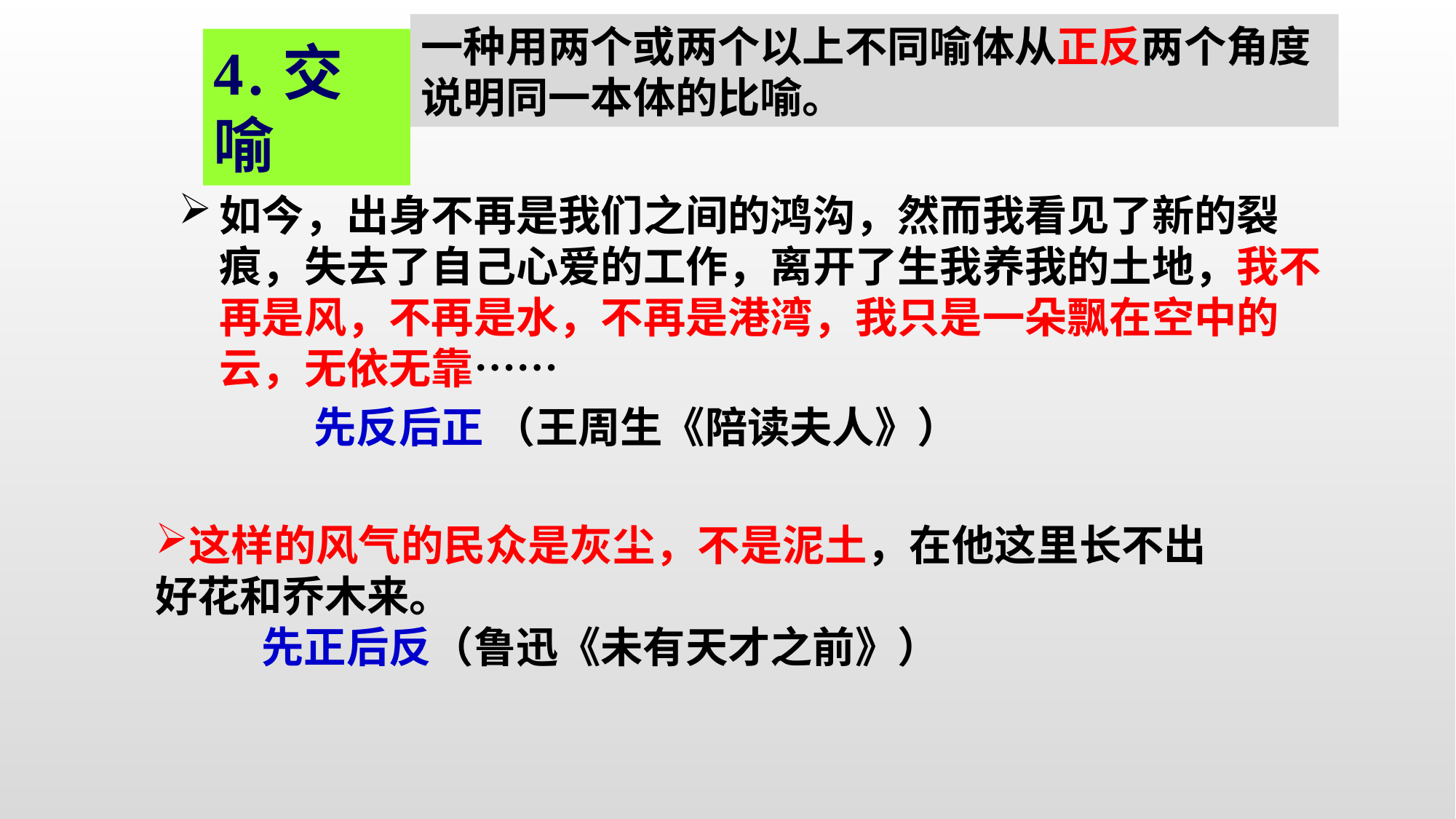

一种用两个或两个以上不同喻体从正反两个角度说明同一本体的比喻。
# 4.交喻
如今，出身不再是我们之间的鸿沟，然而我看见了新的裂痕，失去了自己心爱的工作，离开了生我养我的土地，我不再是风，不再是水，不再是港湾，我只是一朵飘在空中的云，无依无靠……
             先反后正 （王周生《陪读夫人》）
这样的风气的民众是灰尘，不是泥土，在他这里长不出好花和乔木来。
          先正后反（鲁迅《未有天才之前》）